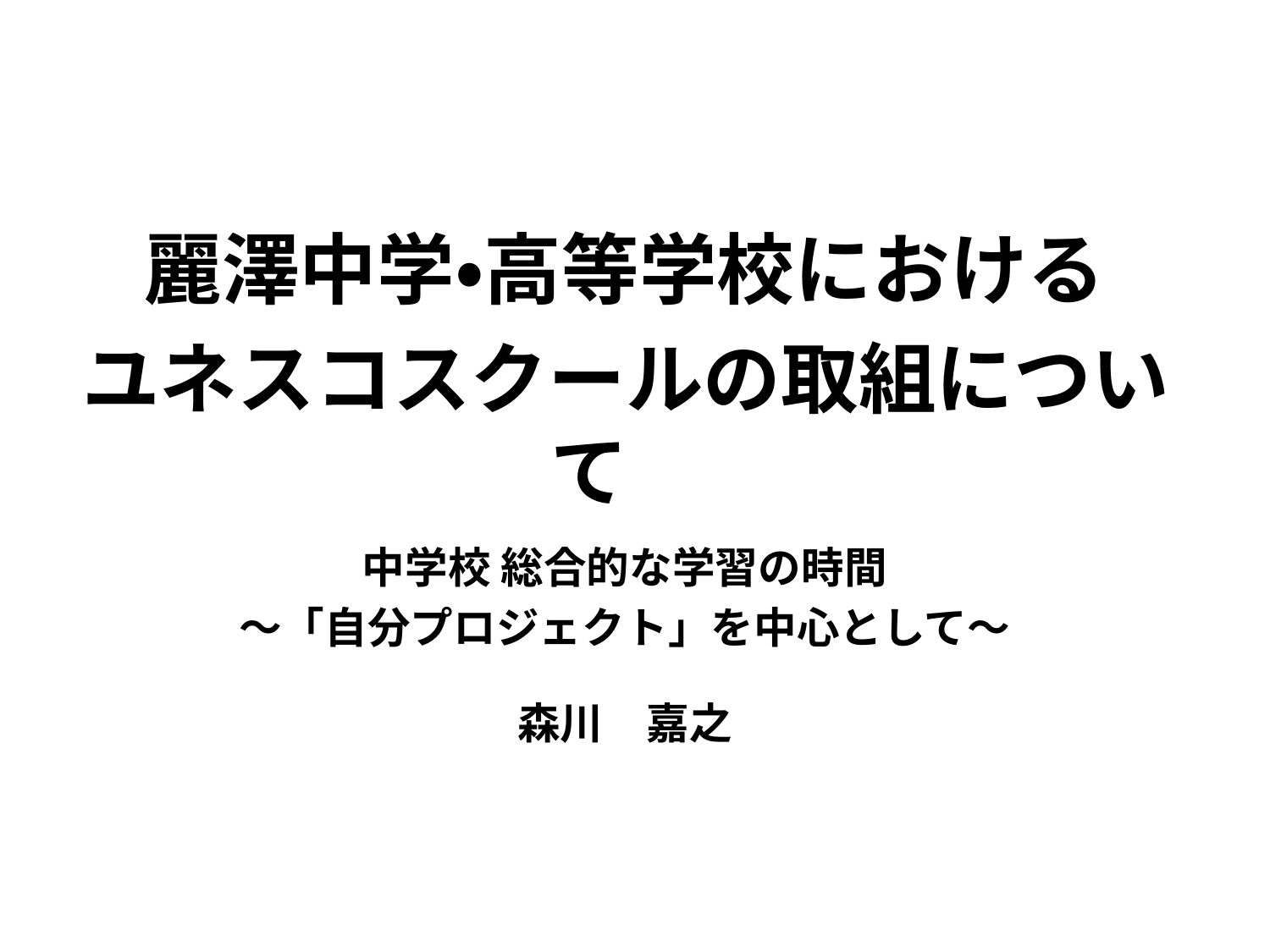

麗澤中学・高等学校における
ユネスコスクールの取組について

中学校 総合的な学習の時間
～「自分プロジェクト」を中心として～
森川　嘉之